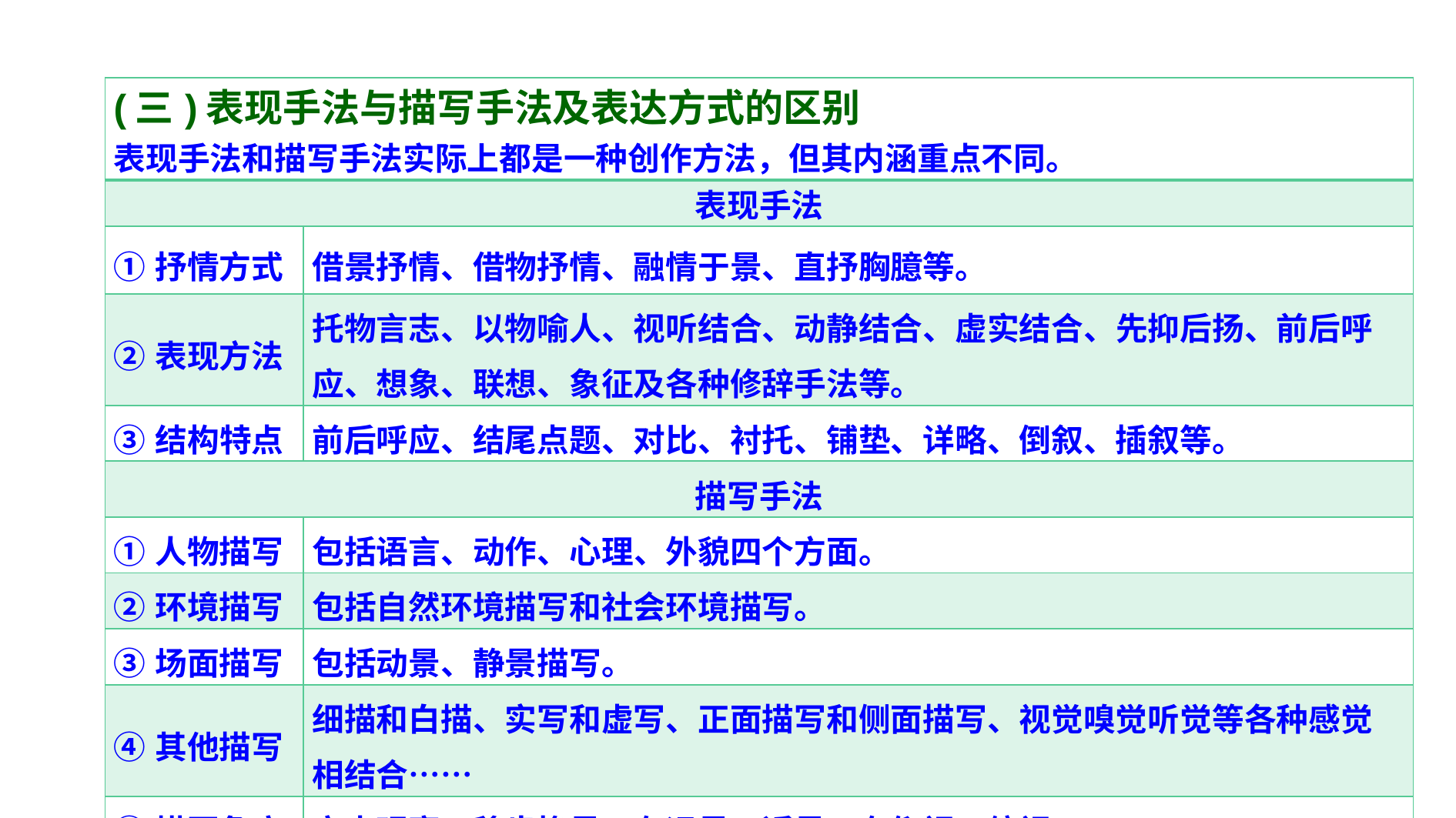

| (三)表现手法与描写手法及表达方式的区别 表现手法和描写手法实际上都是一种创作方法，但其内涵重点不同。 |  |
| --- | --- |
| 表现手法 |  |
| ①抒情方式 | 借景抒情、借物抒情、融情于景、直抒胸臆等。 |
| ②表现方法 | 托物言志、以物喻人、视听结合、动静结合、虚实结合、先抑后扬、前后呼应、想象、联想、象征及各种修辞手法等。 |
| ③结构特点 | 前后呼应、结尾点题、对比、衬托、铺垫、详略、倒叙、插叙等。 |
| 描写手法 |  |
| ①人物描写 | 包括语言、动作、心理、外貌四个方面。 |
| ②环境描写 | 包括自然环境描写和社会环境描写。 |
| ③场面描写 | 包括动景、静景描写。 |
| ④其他描写 | 细描和白描、实写和虚写、正面描写和侧面描写、视觉嗅觉听觉等各种感觉相结合…… |
| ⑤描写角度 | 定点观察、移步换景，有远景、近景，有仰视、俯视…… |
| ⑥表达方式 | 指叙事、描写、抒情、议论、说明。 |